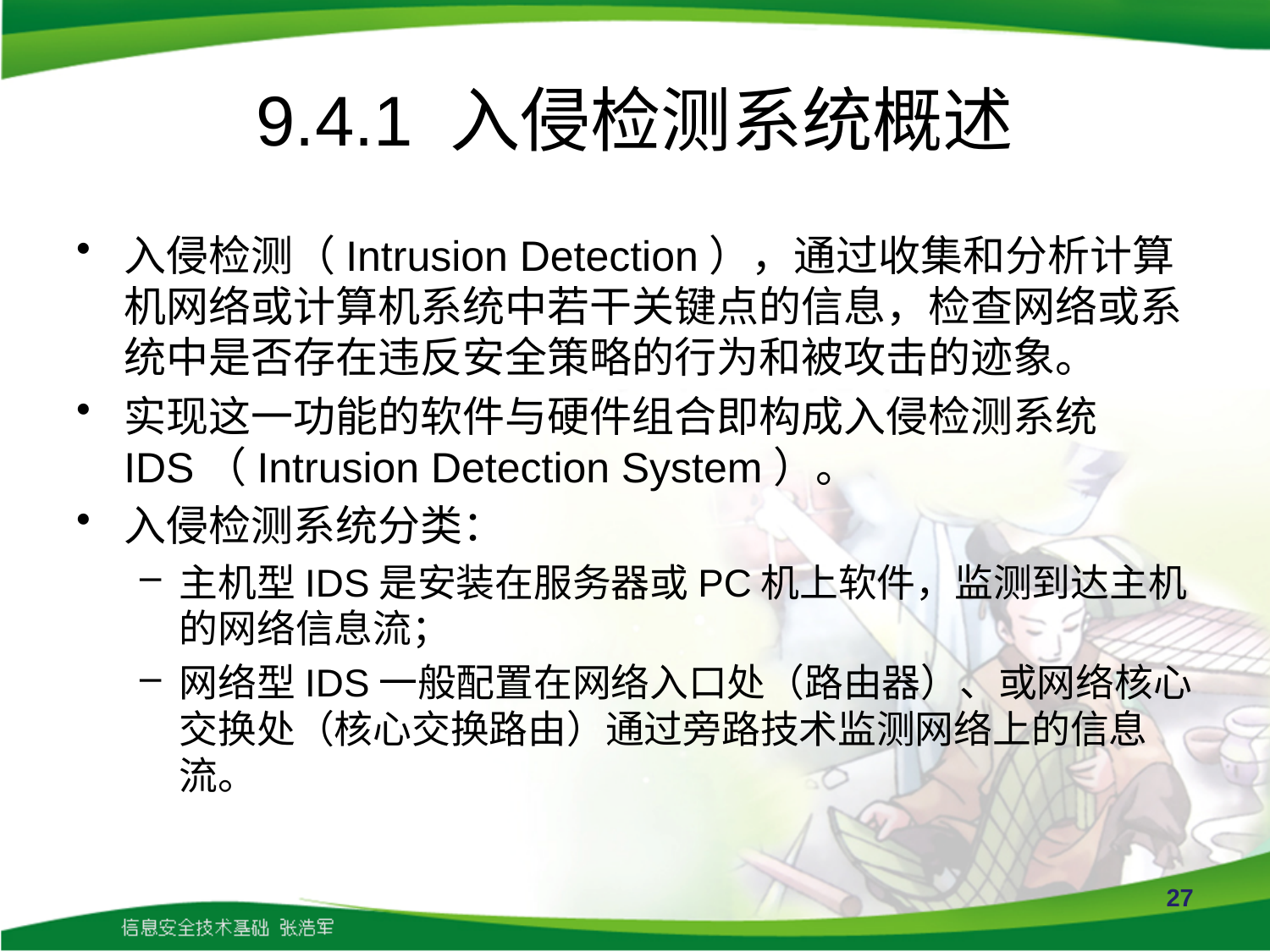

# 9.4.1 入侵检测系统概述
入侵检测（Intrusion Detection），通过收集和分析计算机网络或计算机系统中若干关键点的信息，检查网络或系统中是否存在违反安全策略的行为和被攻击的迹象。
实现这一功能的软件与硬件组合即构成入侵检测系统IDS（Intrusion Detection System）。
入侵检测系统分类：
主机型IDS是安装在服务器或PC机上软件，监测到达主机的网络信息流；
网络型IDS一般配置在网络入口处（路由器）、或网络核心交换处（核心交换路由）通过旁路技术监测网络上的信息流。
27